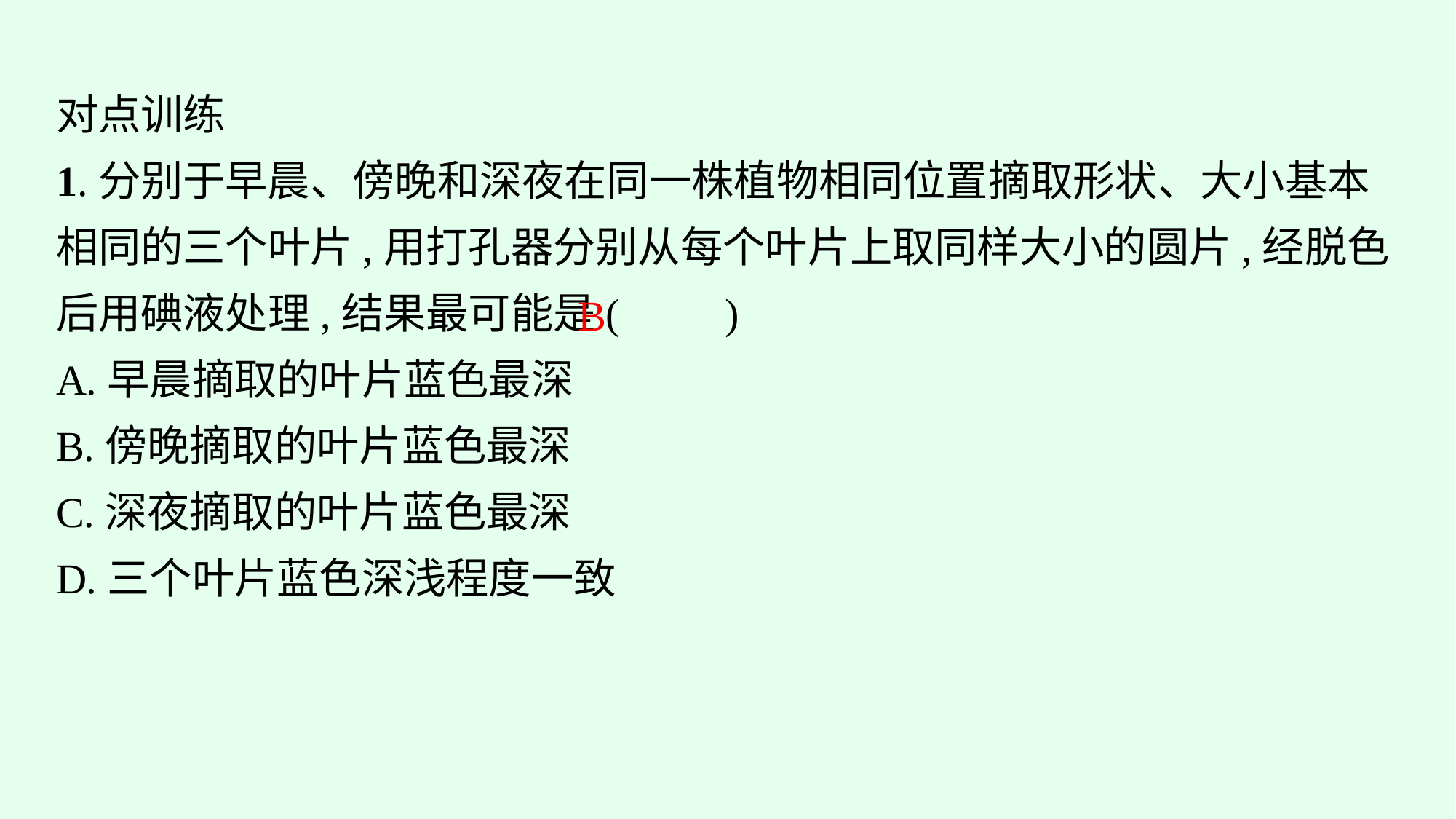

对点训练
1.分别于早晨、傍晚和深夜在同一株植物相同位置摘取形状、大小基本相同的三个叶片,用打孔器分别从每个叶片上取同样大小的圆片,经脱色后用碘液处理,结果最可能是(　　)
A.早晨摘取的叶片蓝色最深
B.傍晚摘取的叶片蓝色最深
C.深夜摘取的叶片蓝色最深
D.三个叶片蓝色深浅程度一致
B